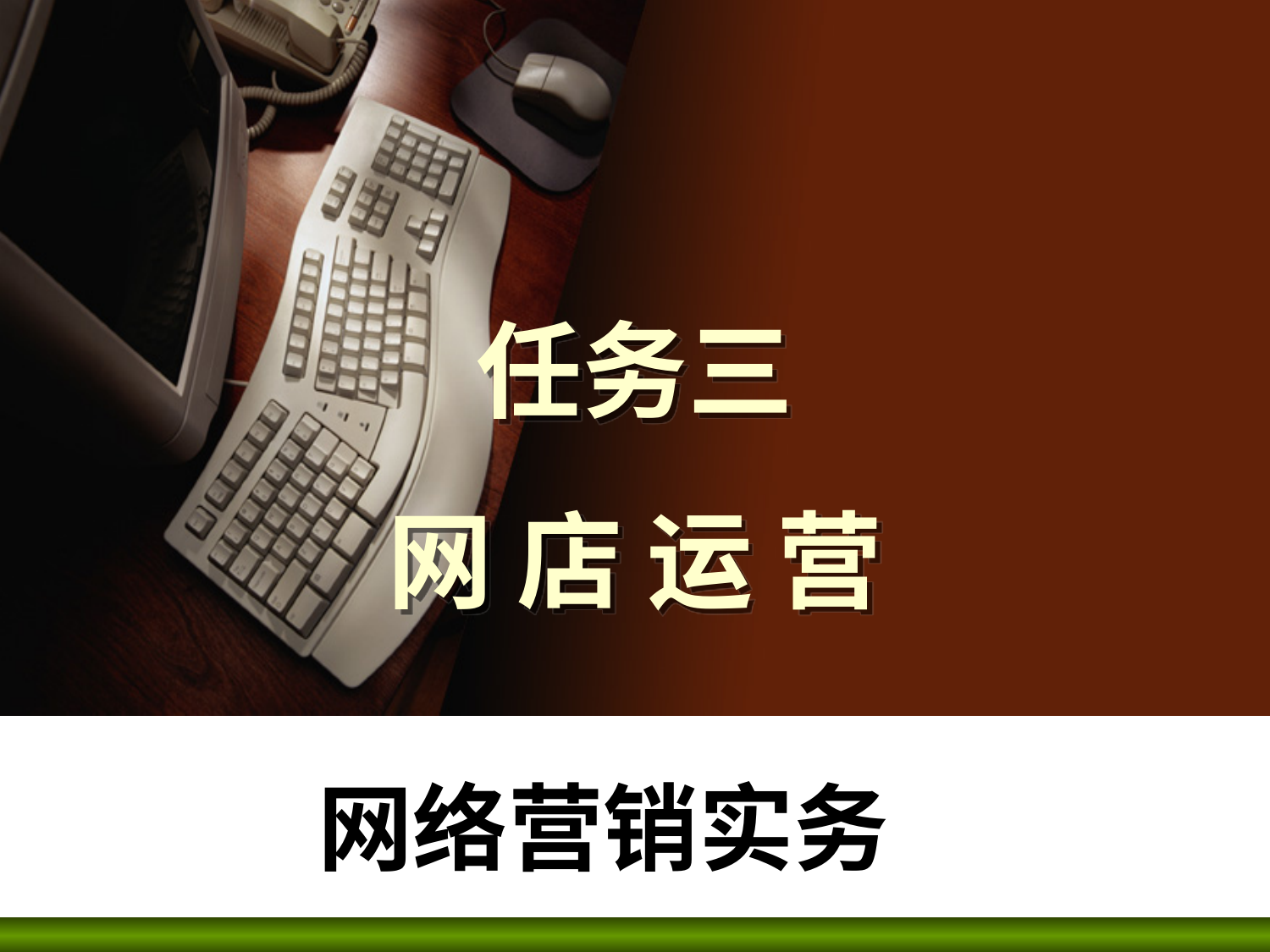

# 任务三 网 店 运 营
网络营销实务